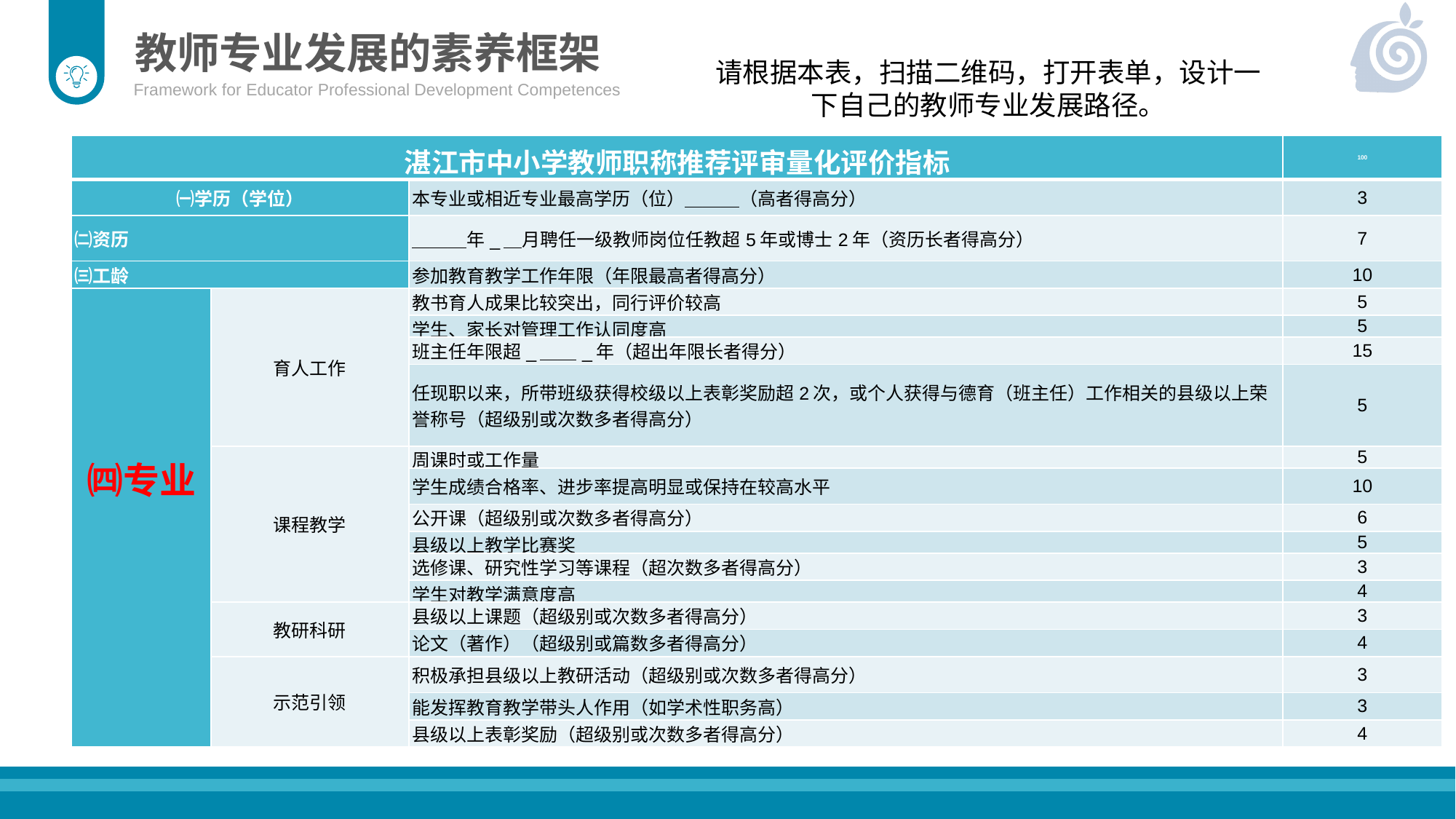

教师专业发展的素养框架
请根据本表，扫描二维码，打开表单，设计一下自己的教师专业发展路径。
Framework for Educator Professional Development Competences
| 湛江市中小学教师职称推荐评审量化评价指标 |  |  | 100 |
| --- | --- | --- | --- |
| ㈠学历（学位） |  | 本专业或相近专业最高学历（位）＿＿＿（高者得高分） | 3 |
| ㈡资历 |  | ＿＿＿年\_＿月聘任一级教师岗位任教超5年或博士2年（资历长者得高分） | 7 |
| ㈢工龄 |  | 参加教育教学工作年限（年限最高者得高分） | 10 |
| ㈣专业 | 育人工作 | 教书育人成果比较突出，同行评价较高 | 5 |
|  |  | 学生、家长对管理工作认同度高 | 5 |
|  |  | 班主任年限超\_＿＿\_年（超出年限长者得分） | 15 |
|  |  | 任现职以来，所带班级获得校级以上表彰奖励超2次，或个人获得与德育（班主任）工作相关的县级以上荣誉称号（超级别或次数多者得高分） | 5 |
|  | 课程教学 | 周课时或工作量 | 5 |
|  |  | 学生成绩合格率、进步率提高明显或保持在较高水平 | 10 |
|  |  | 公开课（超级别或次数多者得高分） | 6 |
|  |  | 县级以上教学比赛奖 | 5 |
|  |  | 选修课、研究性学习等课程（超次数多者得高分） | 3 |
|  |  | 学生对教学满意度高 | 4 |
|  | 教研科研 | 县级以上课题（超级别或次数多者得高分） | 3 |
|  |  | 论文（著作）（超级别或篇数多者得高分） | 4 |
|  | 示范引领 | 积极承担县级以上教研活动（超级别或次数多者得高分） | 3 |
|  |  | 能发挥教育教学带头人作用（如学术性职务高） | 3 |
|  |  | 县级以上表彰奖励（超级别或次数多者得高分） | 4 |